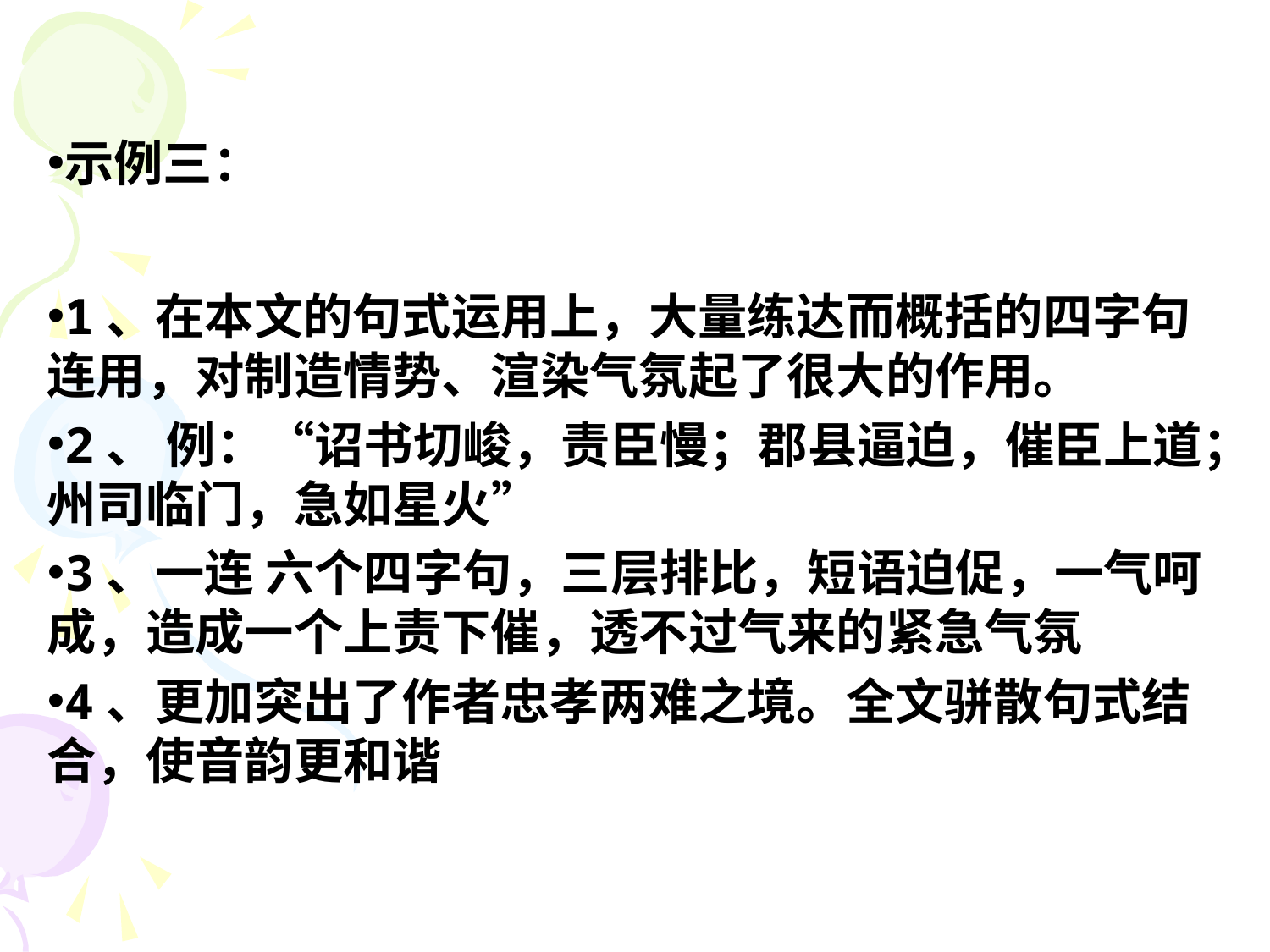

示例三：

1、在本文的句式运用上，大量练达而概括的四字句连用，对制造情势、渲染气氛起了很大的作用。
2、 例：“诏书切峻，责臣慢；郡县逼迫，催臣上道；州司临门，急如星火”
3、一连 六个四字句，三层排比，短语迫促，一气呵成，造成一个上责下催，透不过气来的紧急气氛
4、更加突出了作者忠孝两难之境。全文骈散句式结合，使音韵更和谐